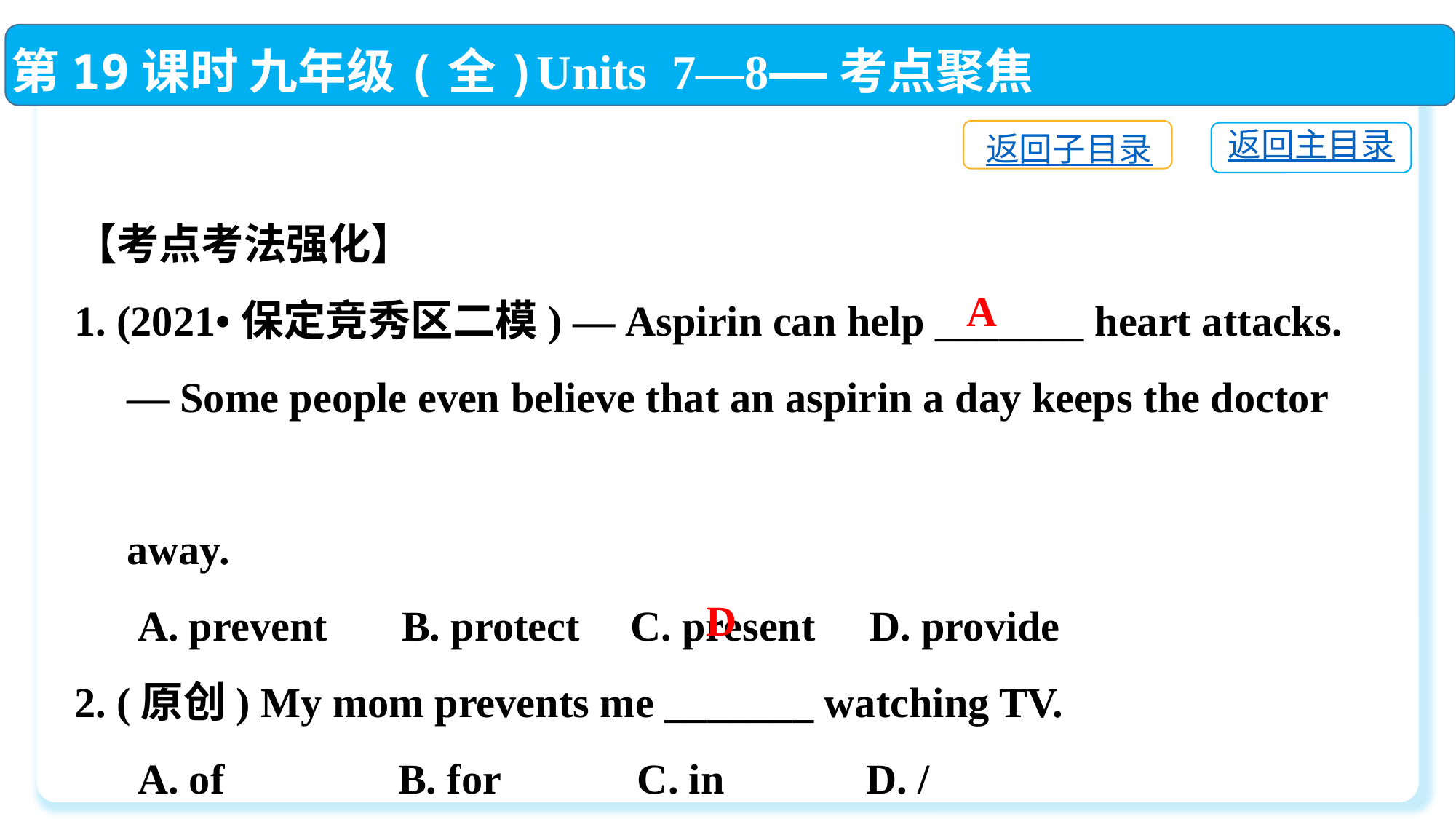

第19课时 九年级(全)Units  7—8——考点聚焦

返回子目录
返回主目录
【考点考法强化】
1. (2021•保定竞秀区二模) — Aspirin can help _______ heart attacks.
     — Some people even believe that an aspirin a day keeps the doctor
     away.
      A. prevent	B. protect	 C. present	   D. provide
2. (原创) My mom prevents me _______ watching TV.
      A. of	          B. for	            C. in	             D. /

A
D